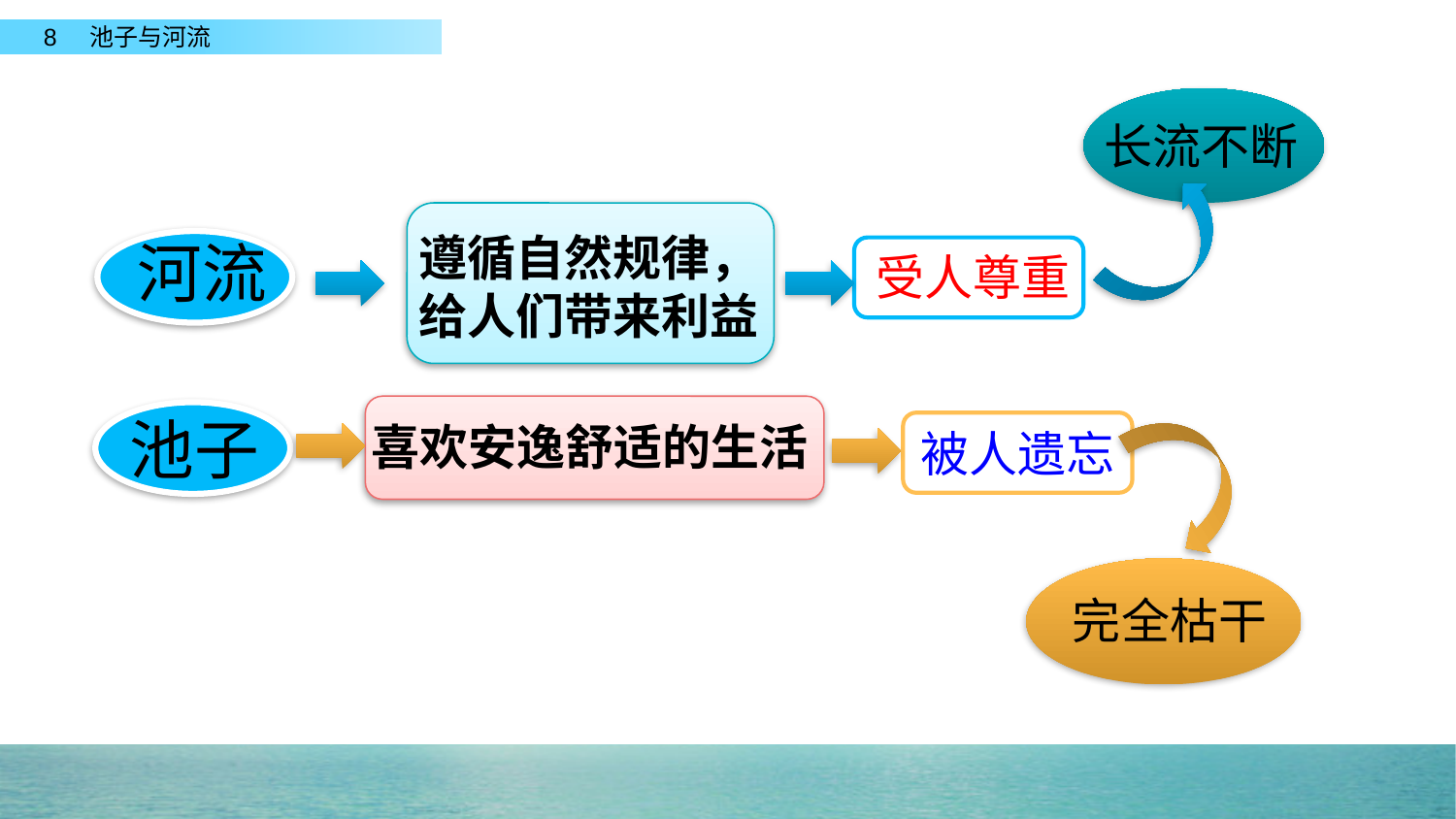

长流不断

遵循自然规律，
给人们带来利益

河流

受人尊重

喜欢安逸舒适的生活

池子

被人遗忘

完全枯干